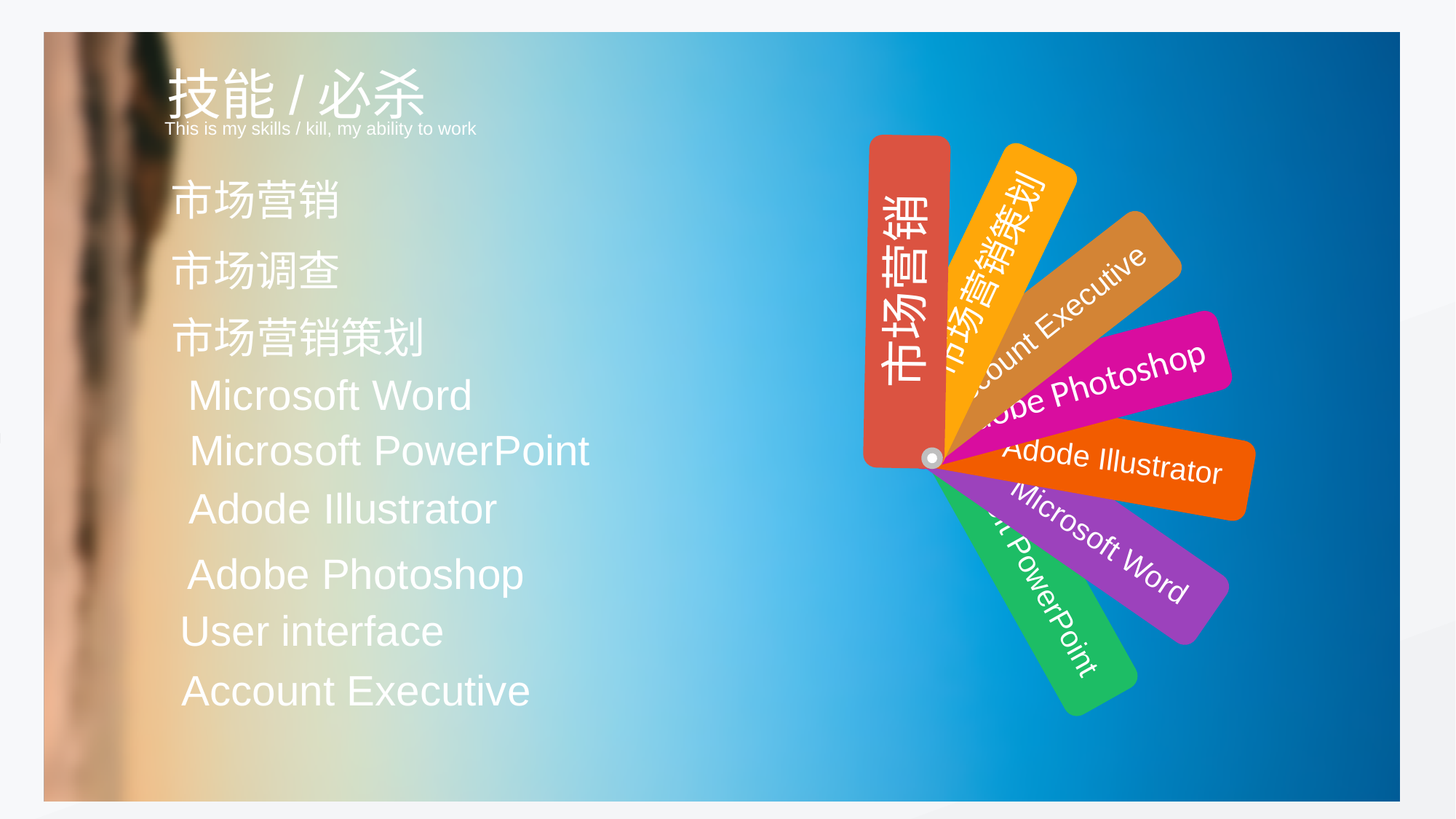

技能/必杀
市场营销

市场营销策划

Account Executive

Adobe Photoshop

Adode Illustrator

Microsoft PowerPoint
Microsoft Word
This is my skills / kill, my ability to work
市场营销
市场调查
市场营销策划
Microsoft Word
Microsoft PowerPoint
Adode Illustrator
Adobe Photoshop
User interface
Account Executive
User interface